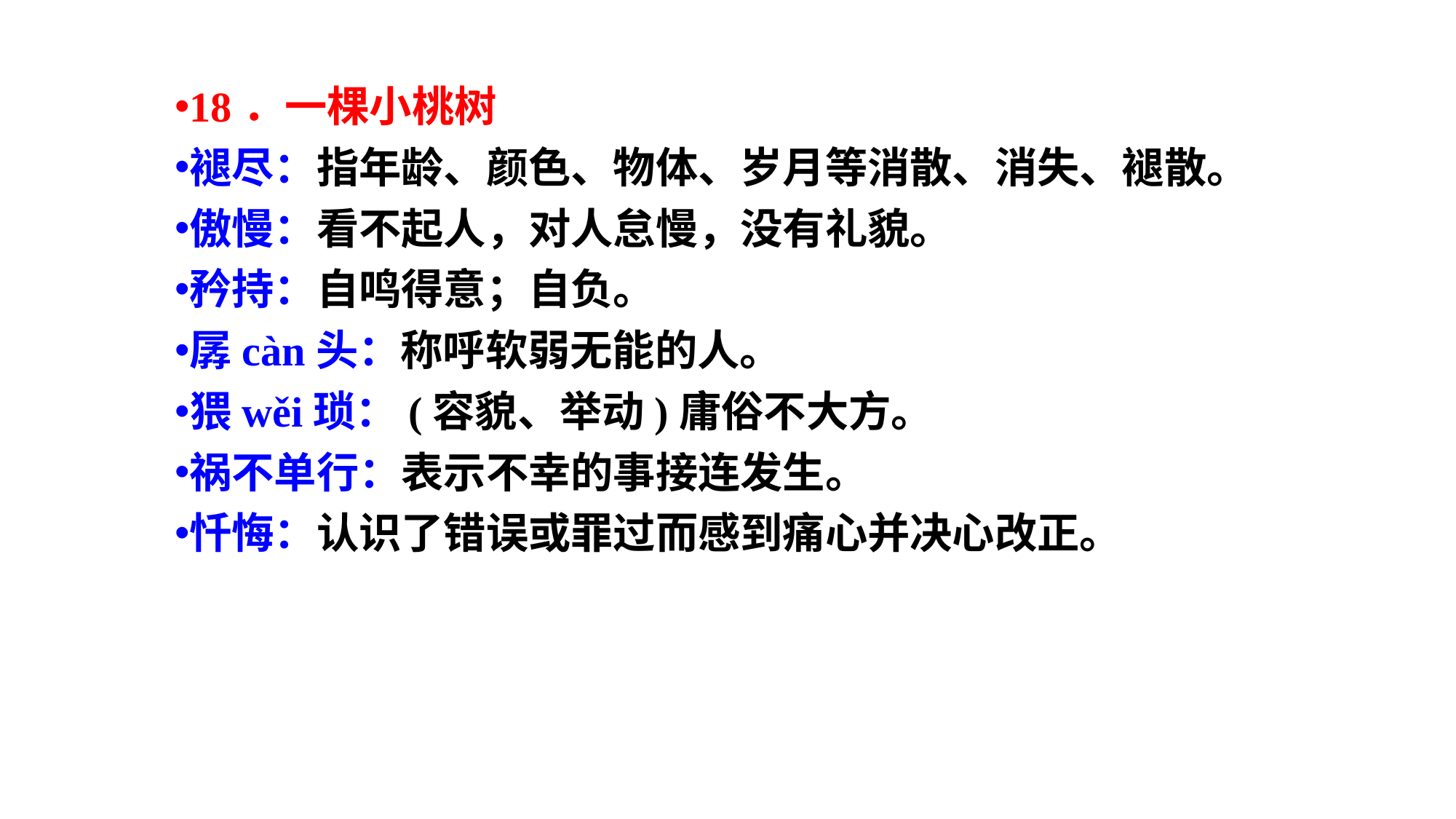

18．一棵小桃树
褪尽：指年龄、颜色、物体、岁月等消散、消失、褪散。
傲慢：看不起人，对人怠慢，没有礼貌。
矜持：自鸣得意；自负。
孱càn头：称呼软弱无能的人。
猥wěi琐：(容貌、举动)庸俗不大方。
祸不单行：表示不幸的事接连发生。
忏悔：认识了错误或罪过而感到痛心并决心改正。